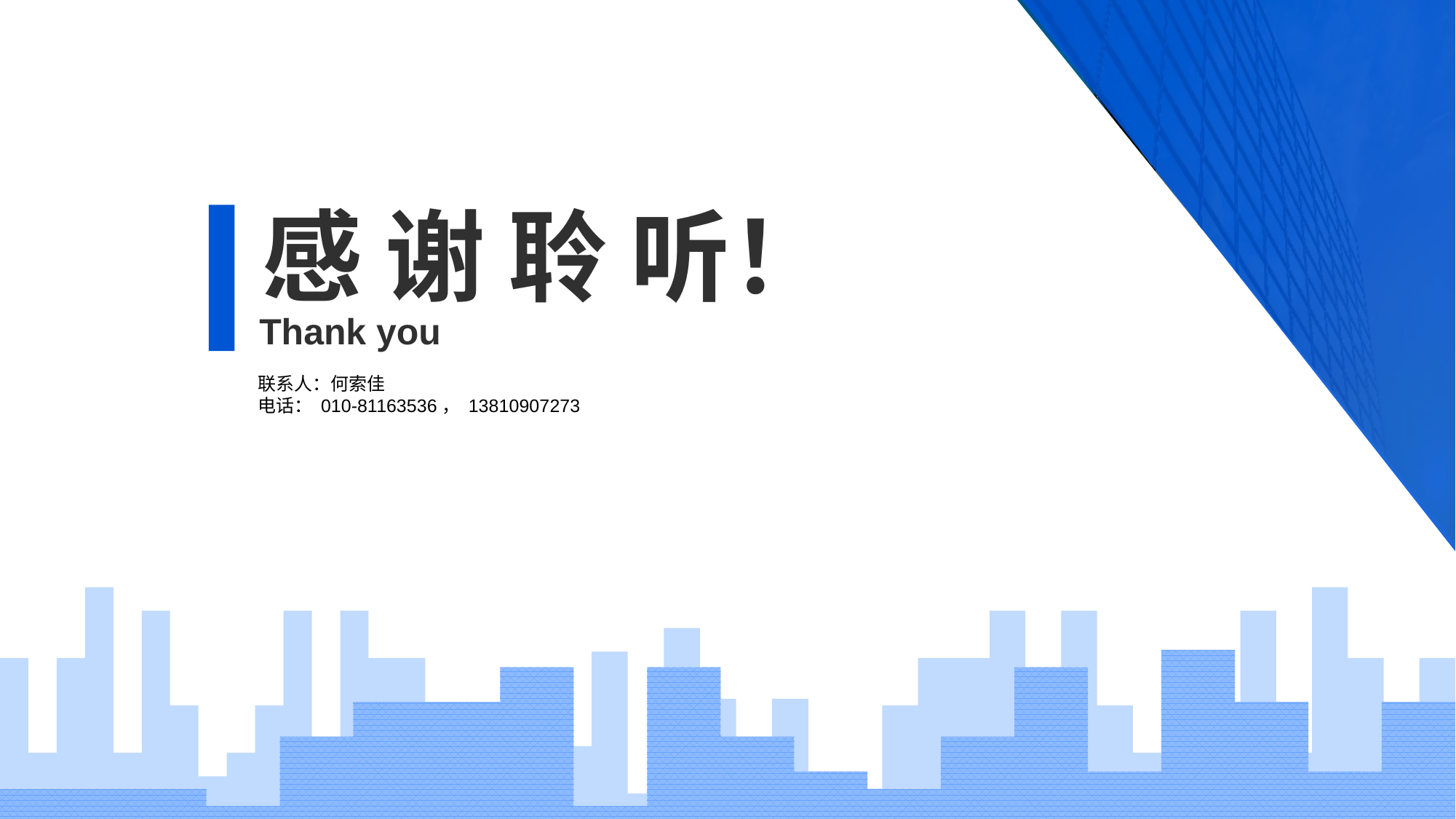

感 谢 聆 听！

Thank you
联系人：何索佳
电话： 010-81163536， 13810907273